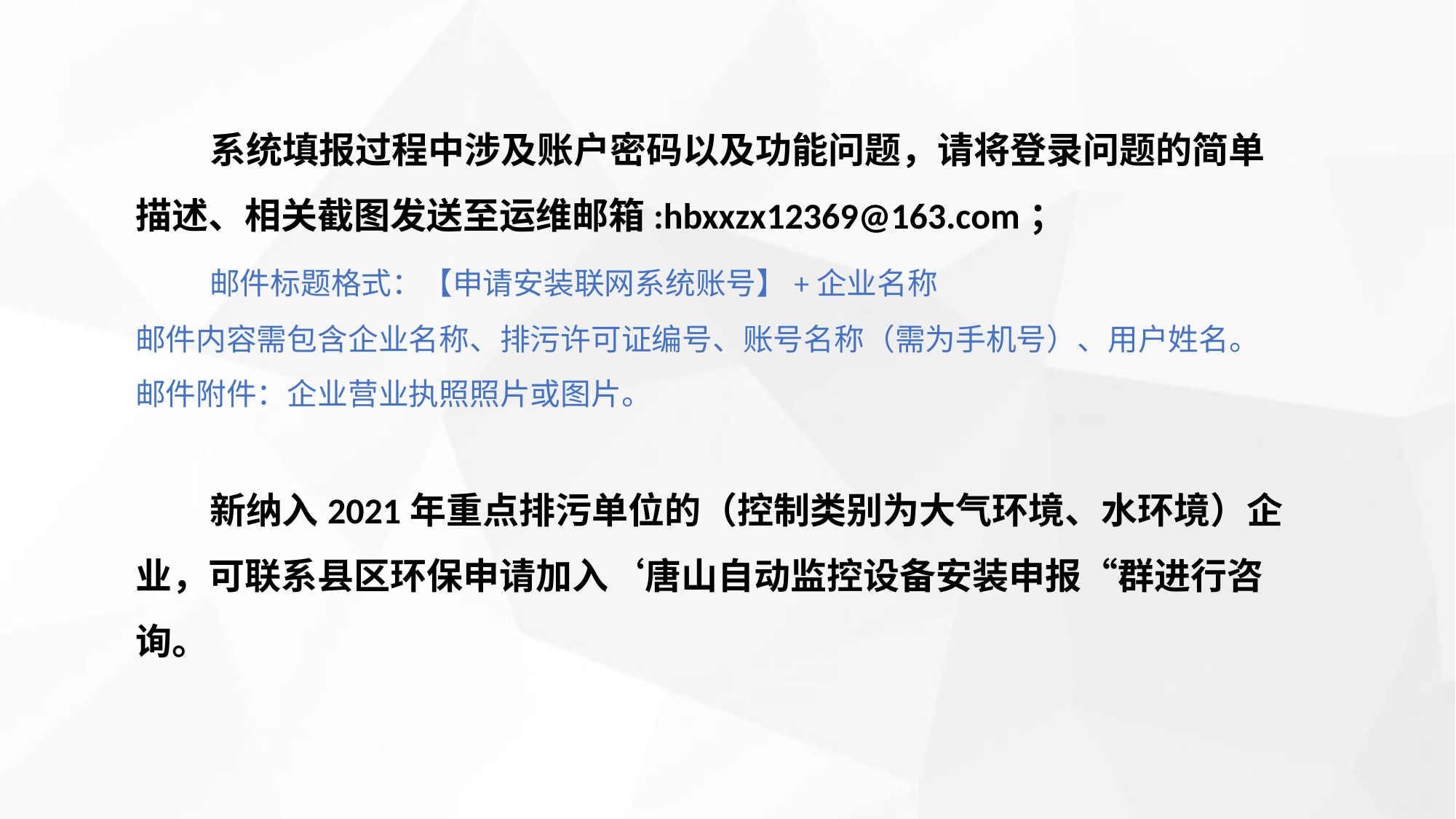

系统填报过程中涉及账户密码以及功能问题，请将登录问题的简单描述、相关截图发送至运维邮箱:hbxxzx12369@163.com；
        邮件标题格式：【申请安装联网系统账号】+企业名称
邮件内容需包含企业名称、排污许可证编号、账号名称（需为手机号）、用户姓名。
邮件附件：企业营业执照照片或图片。

        新纳入2021年重点排污单位的（控制类别为大气环境、水环境）企业，可联系县区环保申请加入‘唐山自动监控设备安装申报“群进行咨询。